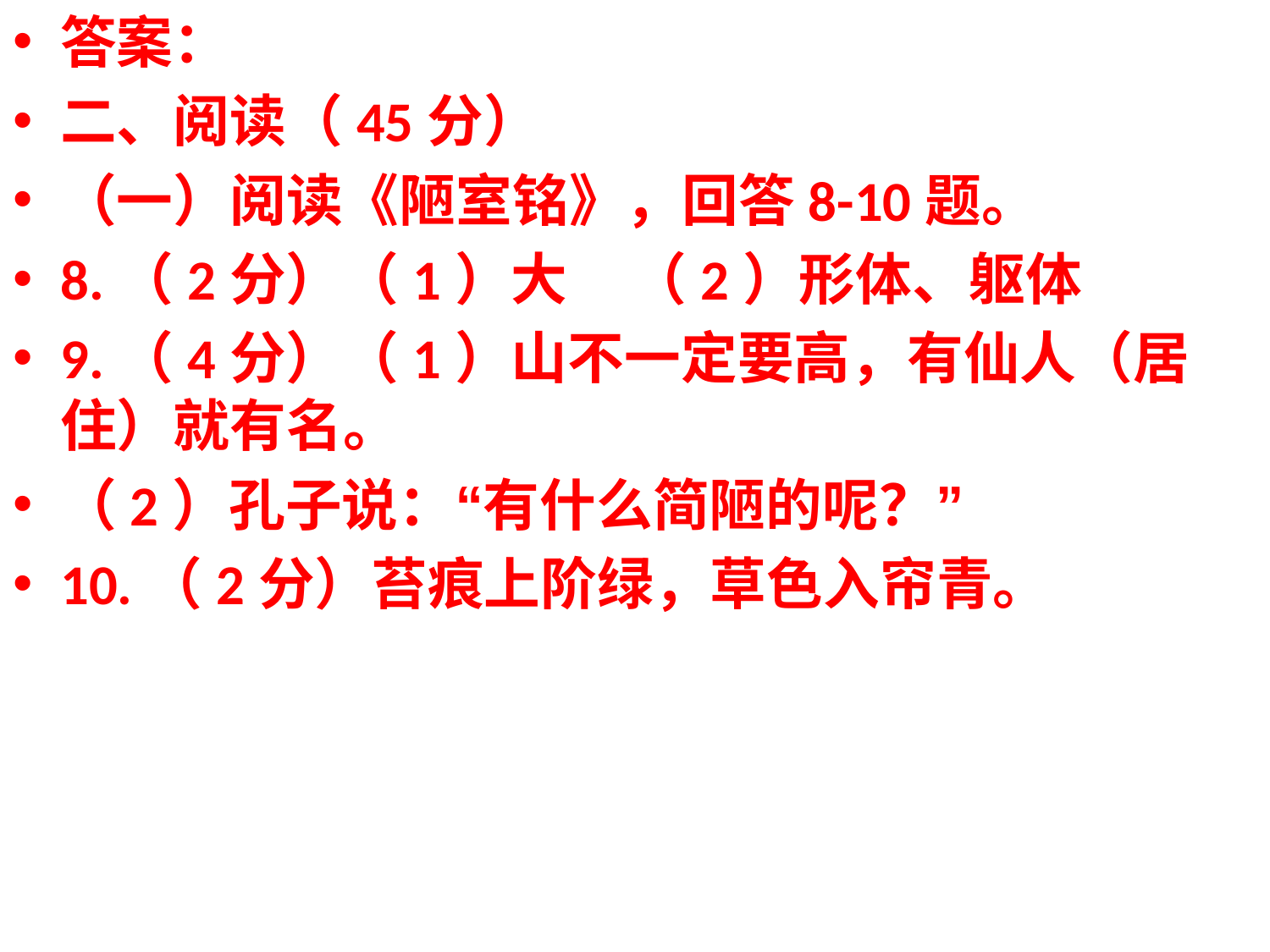

答案：
二、阅读（45分）
（一）阅读《陋室铭》，回答8-10题。
8.（2分）（1）大    （2）形体、躯体
9.（4分）（1）山不一定要高，有仙人（居住）就有名。
（2）孔子说：“有什么简陋的呢？”
10.（2分）苔痕上阶绿，草色入帘青。

#